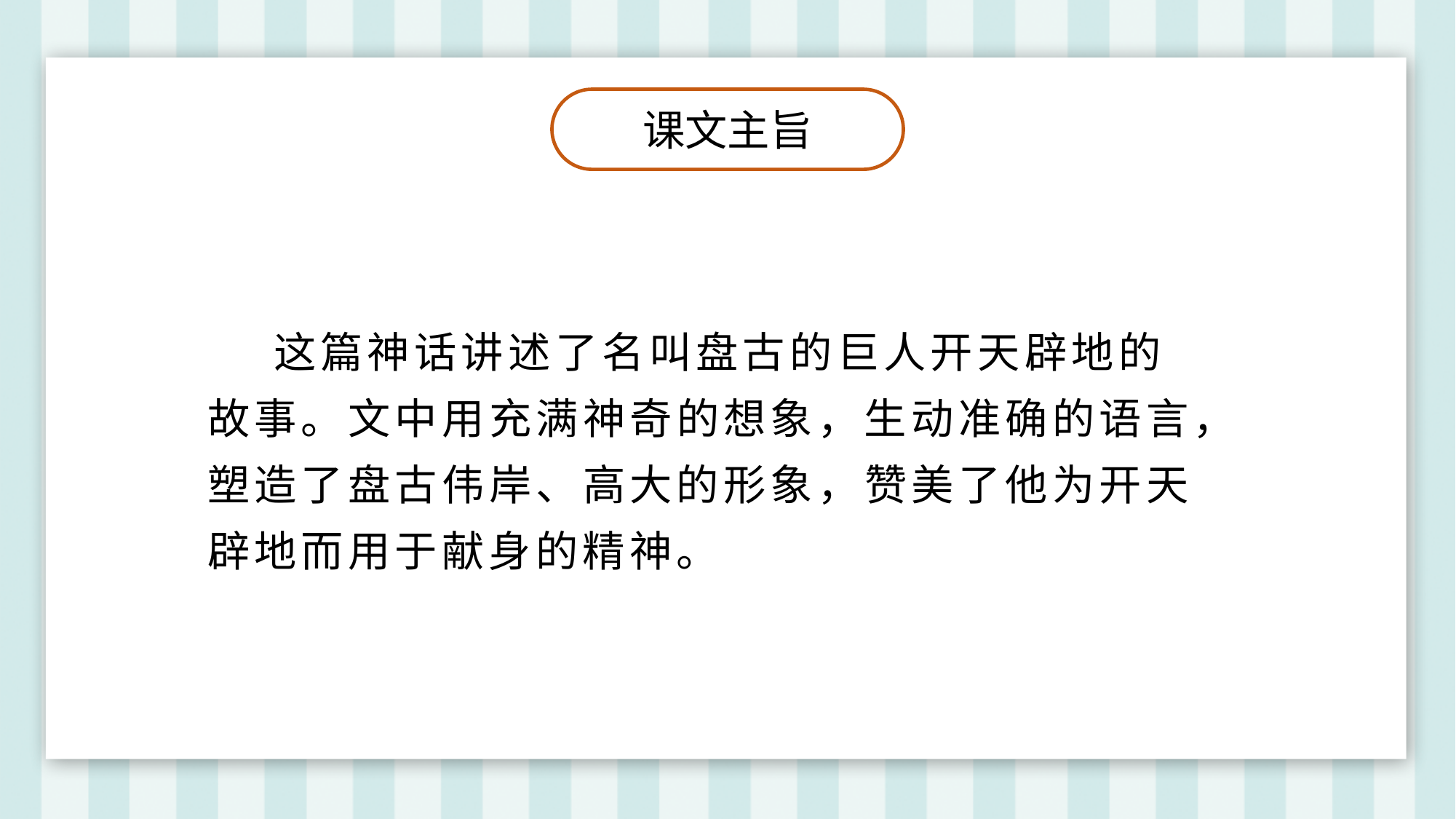

课文主旨
    这篇神话讲述了名叫盘古的巨人开天辟地的故事。文中用充满神奇的想象，生动准确的语言，塑造了盘古伟岸、高大的形象，赞美了他为开天辟地而用于献身的精神。